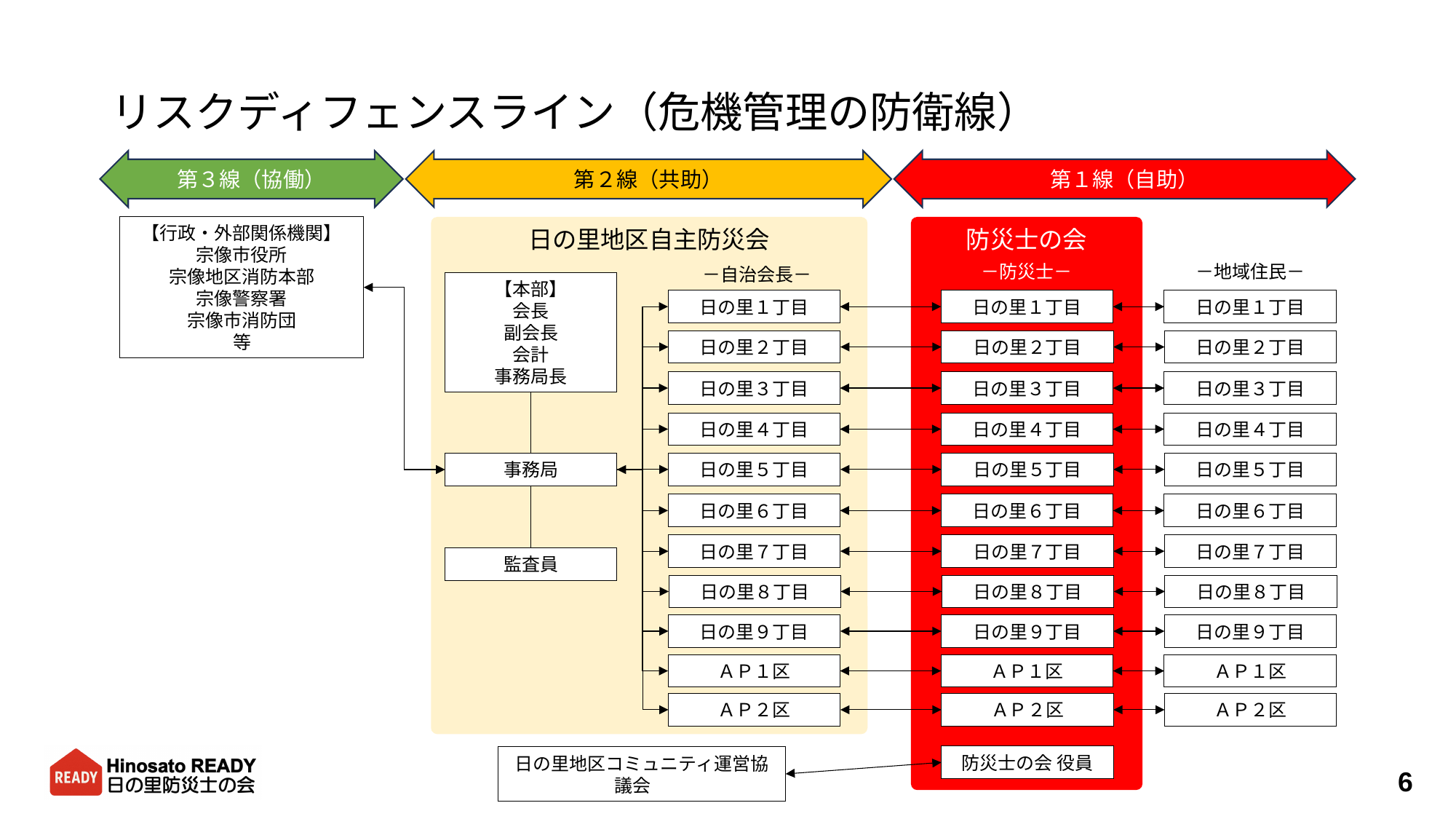

# リスクディフェンスライン（危機管理の防衛線）
第３線（協働）
第２線（共助）
第１線（自助）
【行政・外部関係機関】
宗像市役所
宗像地区消防本部
宗像警察署
宗像市消防団
等
日の里地区自主防災会
防災士の会
－防災士－
－地域住民－
－自治会長－
【本部】
会長
副会長
会計
事務局長
日の里１丁目
日の里１丁目
日の里１丁目
日の里２丁目
日の里２丁目
日の里２丁目
日の里３丁目
日の里３丁目
日の里３丁目
日の里４丁目
日の里４丁目
日の里４丁目
日の里５丁目
日の里５丁目
日の里５丁目
事務局
日の里６丁目
日の里６丁目
日の里６丁目
日の里７丁目
日の里７丁目
日の里７丁目
監査員
日の里８丁目
日の里８丁目
日の里８丁目
日の里９丁目
日の里９丁目
日の里９丁目
ＡＰ１区
ＡＰ１区
ＡＰ１区
ＡＰ２区
ＡＰ２区
ＡＰ２区
防災士の会 役員
日の里地区コミュニティ運営協議会
6